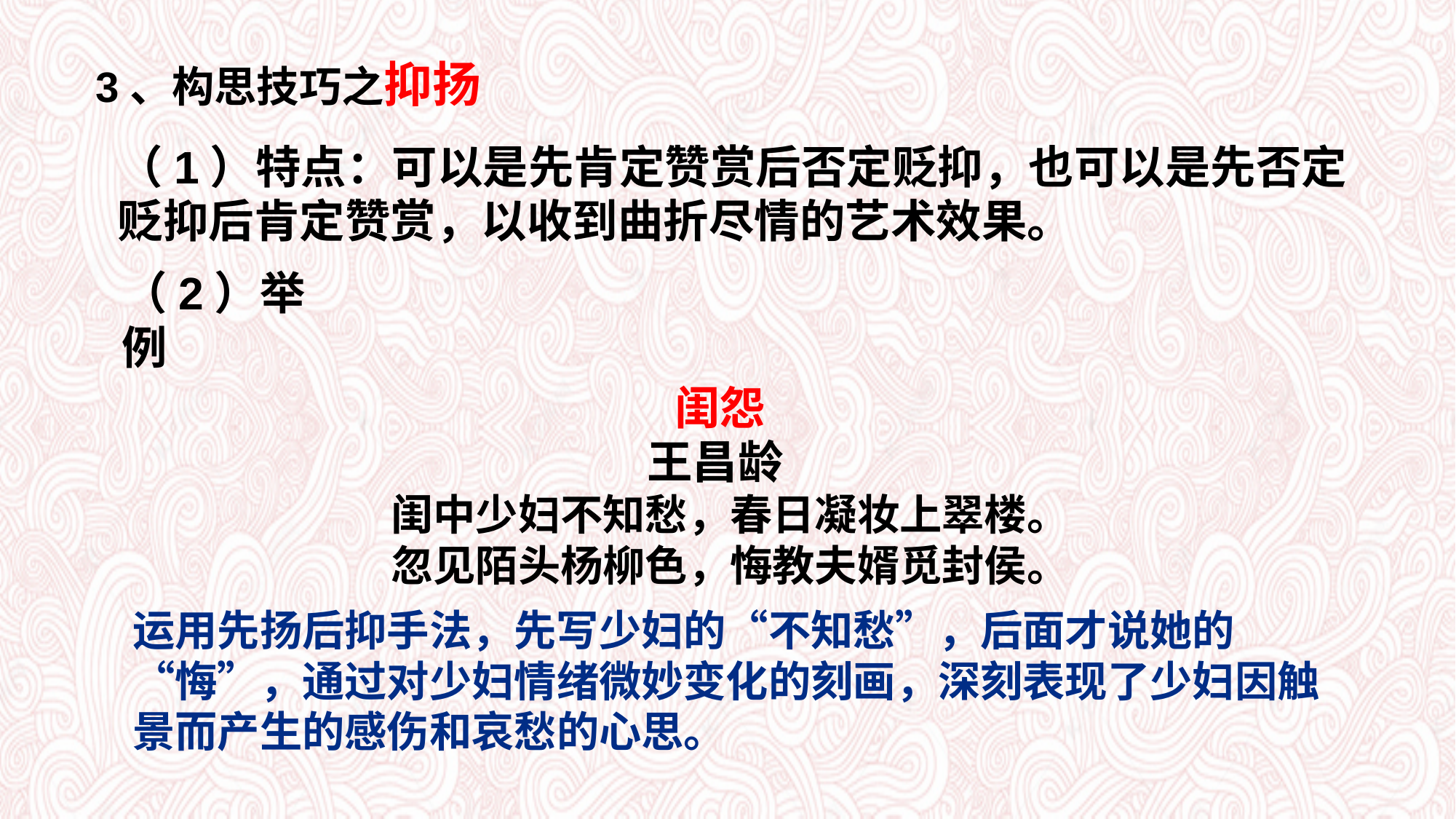

3、构思技巧之抑扬
（1）特点：可以是先肯定赞赏后否定贬抑，也可以是先否定贬抑后肯定赞赏，以收到曲折尽情的艺术效果。
（2）举例
闺怨
王昌龄
 闺中少妇不知愁，春日凝妆上翠楼。
 忽见陌头杨柳色，悔教夫婿觅封侯。
运用先扬后抑手法，先写少妇的“不知愁”，后面才说她的“悔”，通过对少妇情绪微妙变化的刻画，深刻表现了少妇因触景而产生的感伤和哀愁的心思。